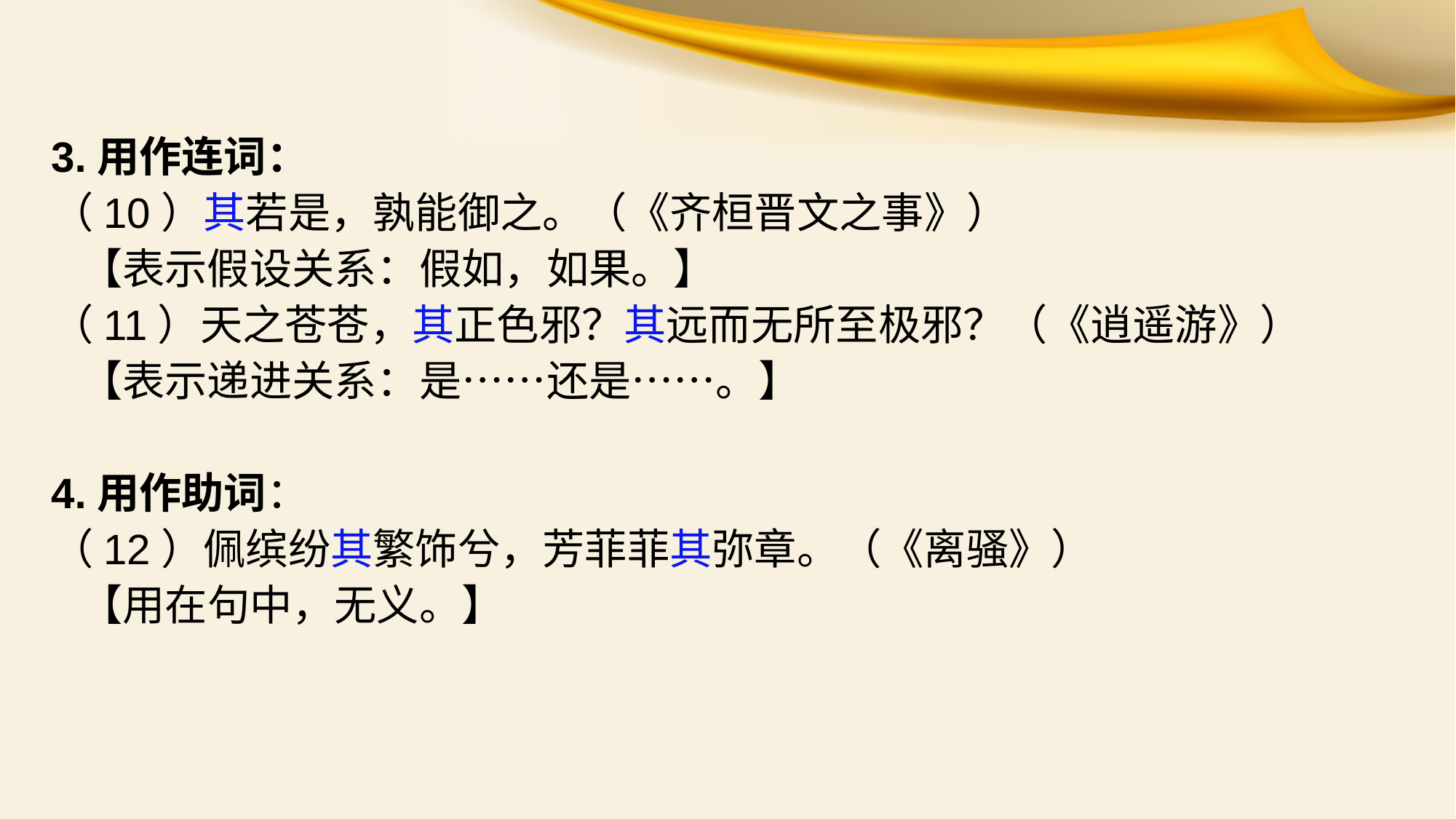

3.用作连词：
（10）其若是，孰能御之。（《齐桓晋文之事》）
  【表示假设关系：假如，如果。】
（11）天之苍苍，其正色邪？其远而无所至极邪？（《逍遥游》）
  【表示递进关系：是……还是……。】

4.用作助词：
（12）佩缤纷其繁饰兮，芳菲菲其弥章。（《离骚》）
  【用在句中，无义。】